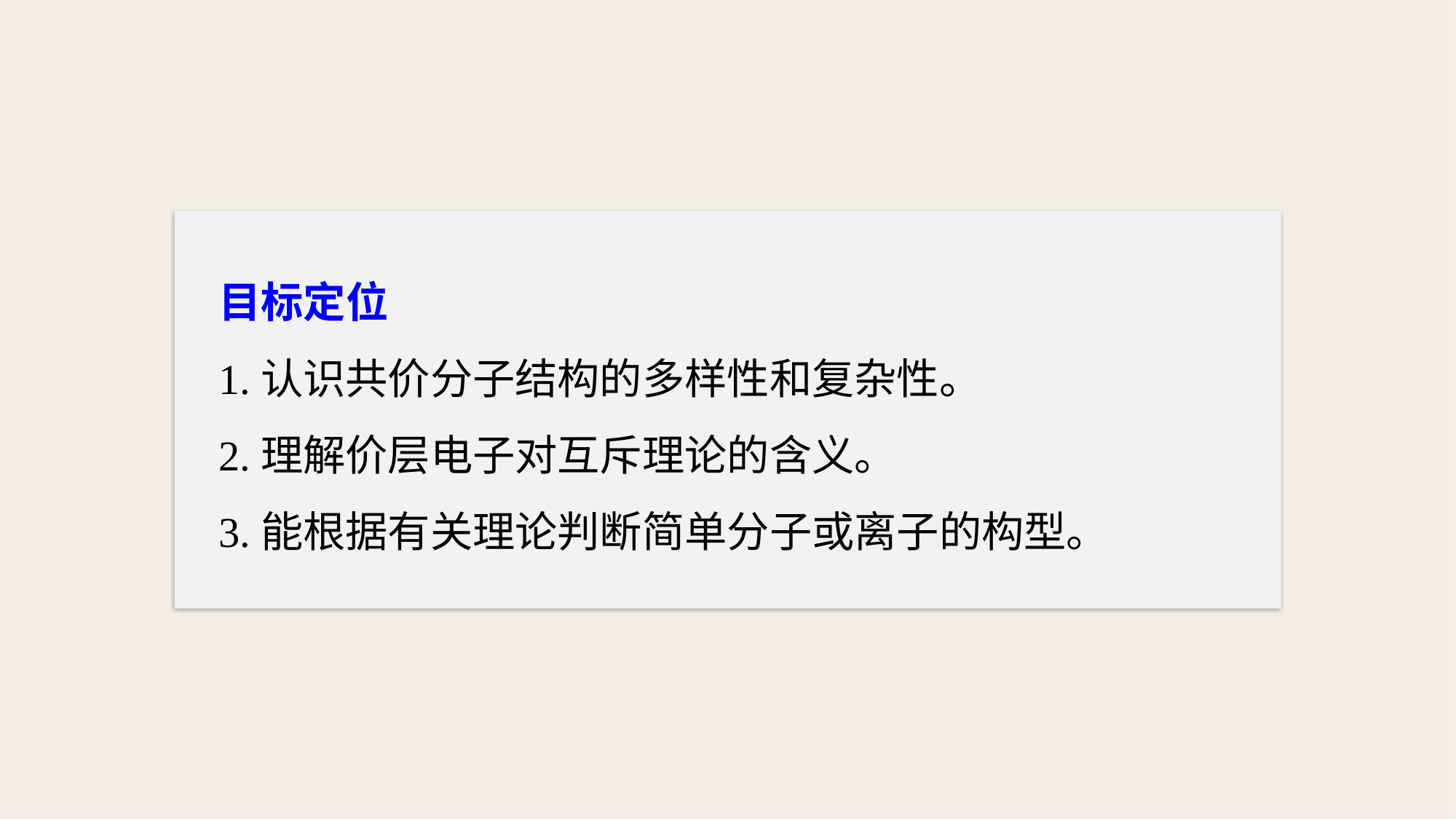

目标定位
1.认识共价分子结构的多样性和复杂性。
2.理解价层电子对互斥理论的含义。
3.能根据有关理论判断简单分子或离子的构型。